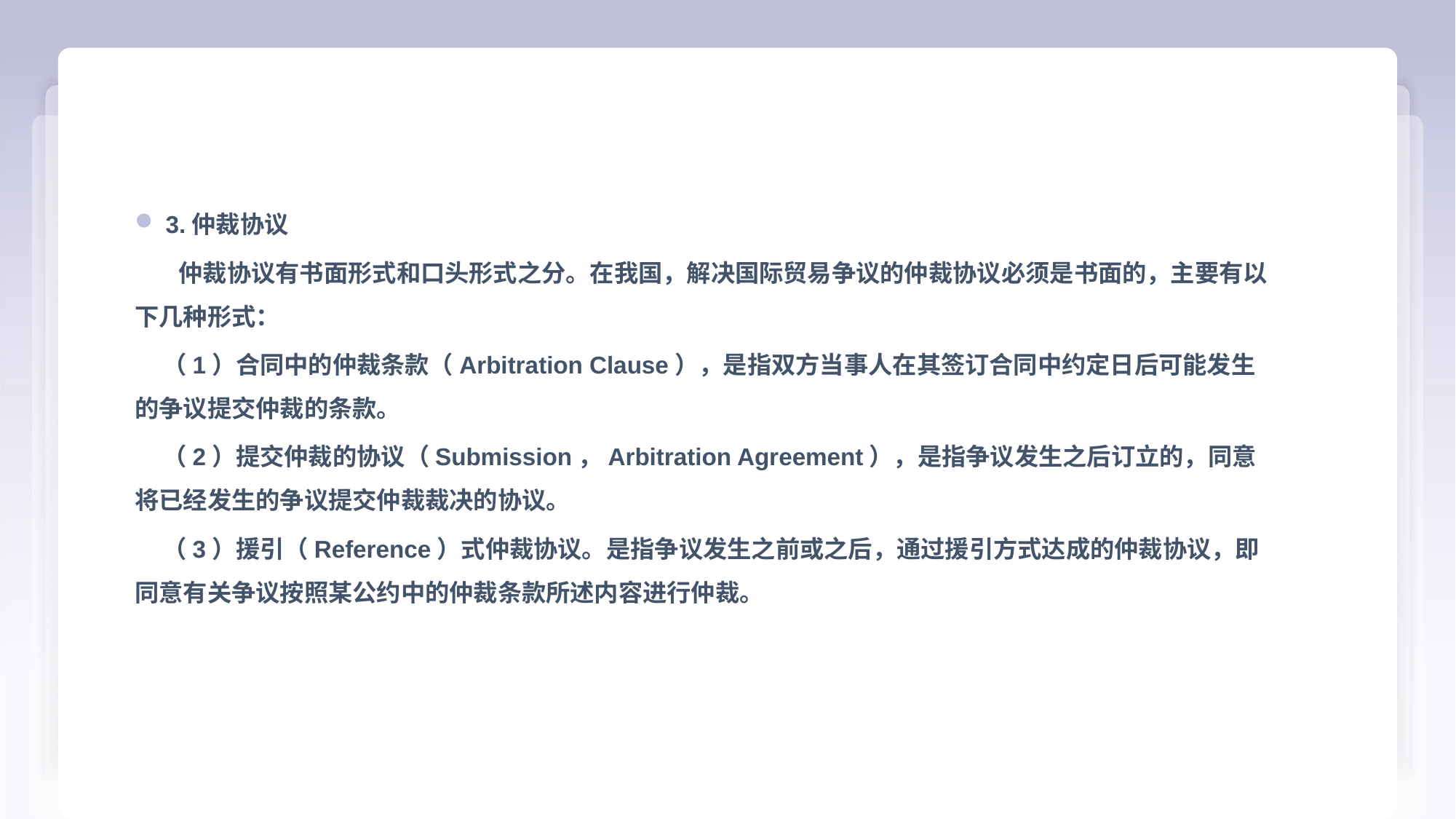

3.仲裁协议
       仲裁协议有书面形式和口头形式之分。在我国，解决国际贸易争议的仲裁协议必须是书面的，主要有以下几种形式：
    （1）合同中的仲裁条款（Arbitration Clause），是指双方当事人在其签订合同中约定日后可能发生的争议提交仲裁的条款。
    （2）提交仲裁的协议（Submission，Arbitration Agreement），是指争议发生之后订立的，同意将已经发生的争议提交仲裁裁决的协议。
    （3）援引（Reference）式仲裁协议。是指争议发生之前或之后，通过援引方式达成的仲裁协议，即同意有关争议按照某公约中的仲裁条款所述内容进行仲裁。